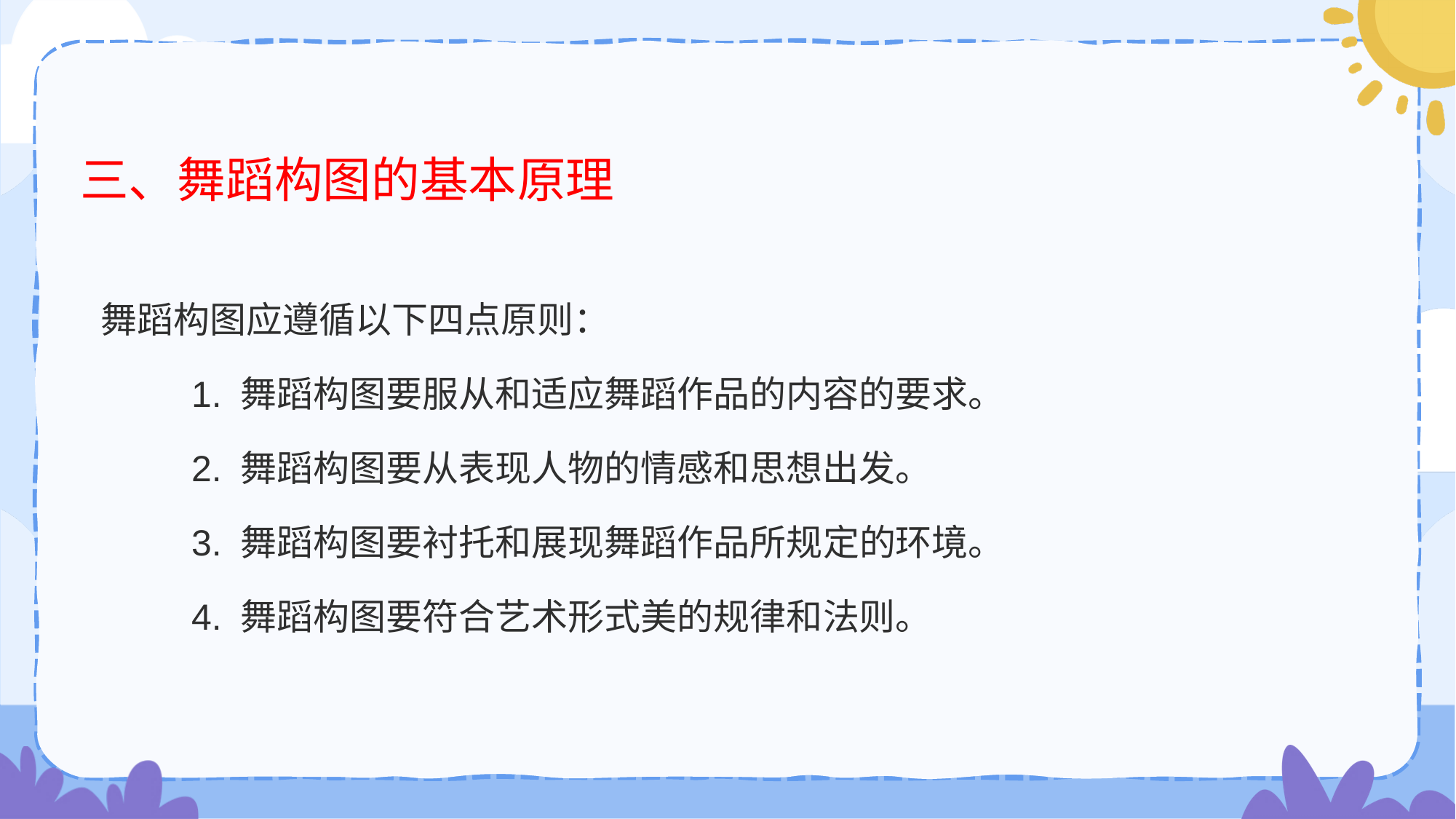

# 三、舞蹈构图的基本原理
舞蹈构图应遵循以下四点原则：
          1. 舞蹈构图要服从和适应舞蹈作品的内容的要求。
          2. 舞蹈构图要从表现人物的情感和思想出发。
          3. 舞蹈构图要衬托和展现舞蹈作品所规定的环境。
          4. 舞蹈构图要符合艺术形式美的规律和法则。